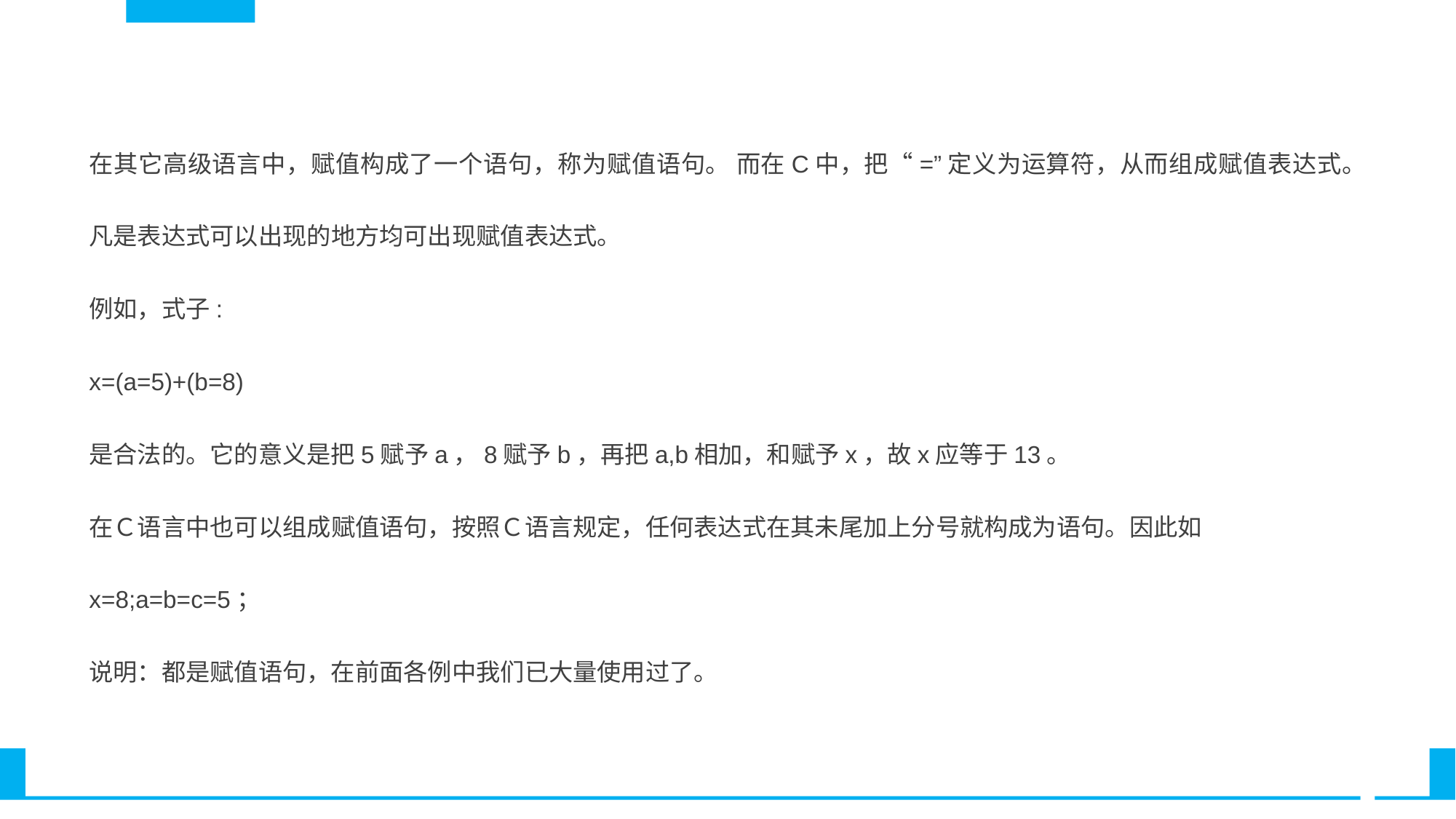

在其它高级语言中，赋值构成了一个语句，称为赋值语句。 而在C中，把“=”定义为运算符，从而组成赋值表达式。 凡是表达式可以出现的地方均可出现赋值表达式。
例如，式子:
x=(a=5)+(b=8)
是合法的。它的意义是把5赋予a，8赋予b，再把a,b相加，和赋予x，故x应等于13。
在Ｃ语言中也可以组成赋值语句，按照Ｃ语言规定，任何表达式在其未尾加上分号就构成为语句。因此如
x=8;a=b=c=5；
说明：都是赋值语句，在前面各例中我们已大量使用过了。